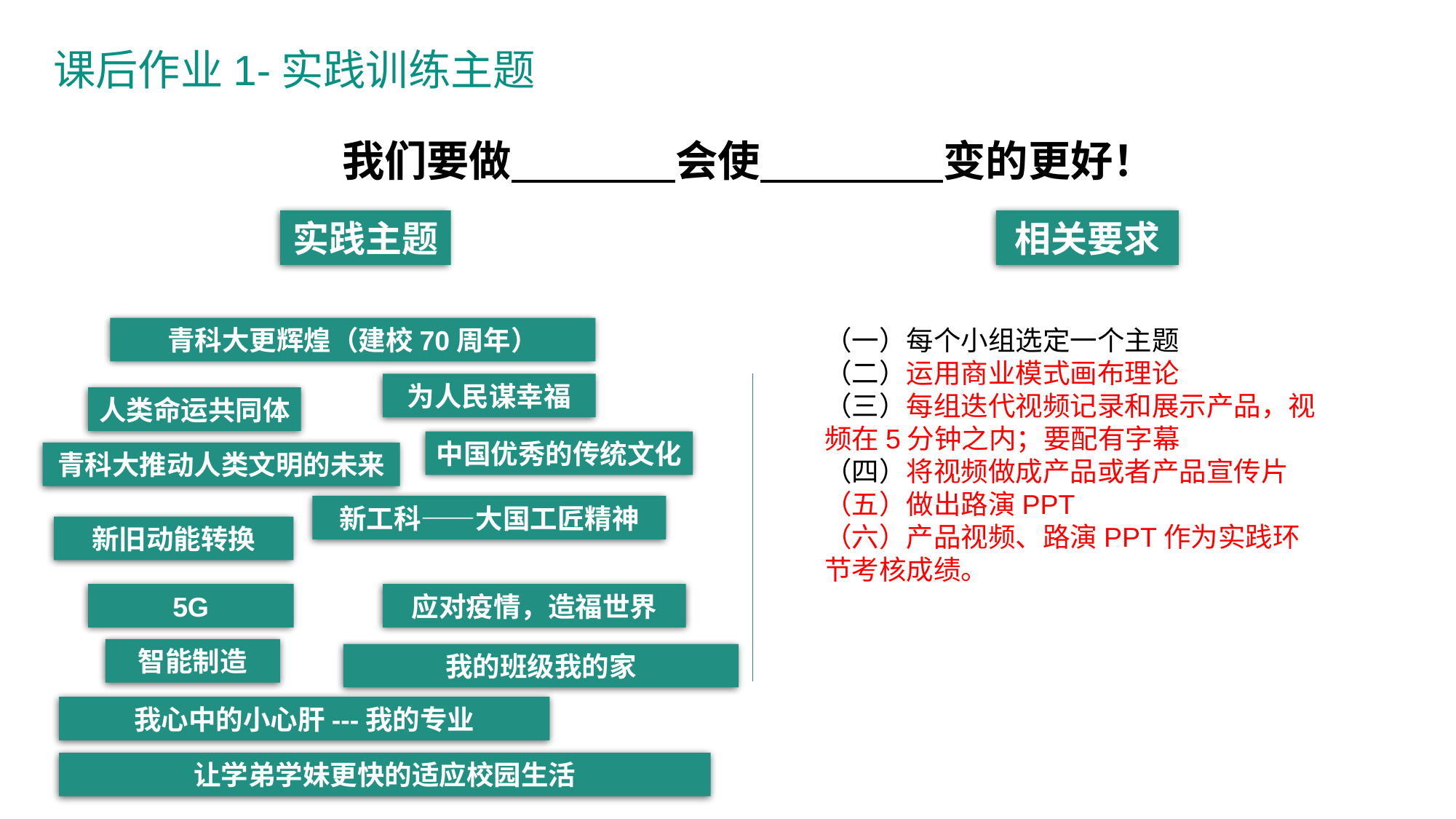

实践训练
# 课后作业1-实践训练主题
我们要做                 会使                   变的更好！
实践主题
相关要求
青科大更辉煌（建校70周年）
（一）每个小组选定一个主题
（二）运用商业模式画布理论
（三）每组迭代视频记录和展示产品，视频在5分钟之内；要配有字幕
（四）将视频做成产品或者产品宣传片
（五）做出路演PPT
（六）产品视频、路演PPT作为实践环节考核成绩。
为人民谋幸福
人类命运共同体
中国优秀的传统文化
青科大推动人类文明的未来
新工科——大国工匠精神
新旧动能转换
5G
应对疫情，造福世界
智能制造
我的班级我的家
我心中的小心肝---我的专业
让学弟学妹更快的适应校园生活